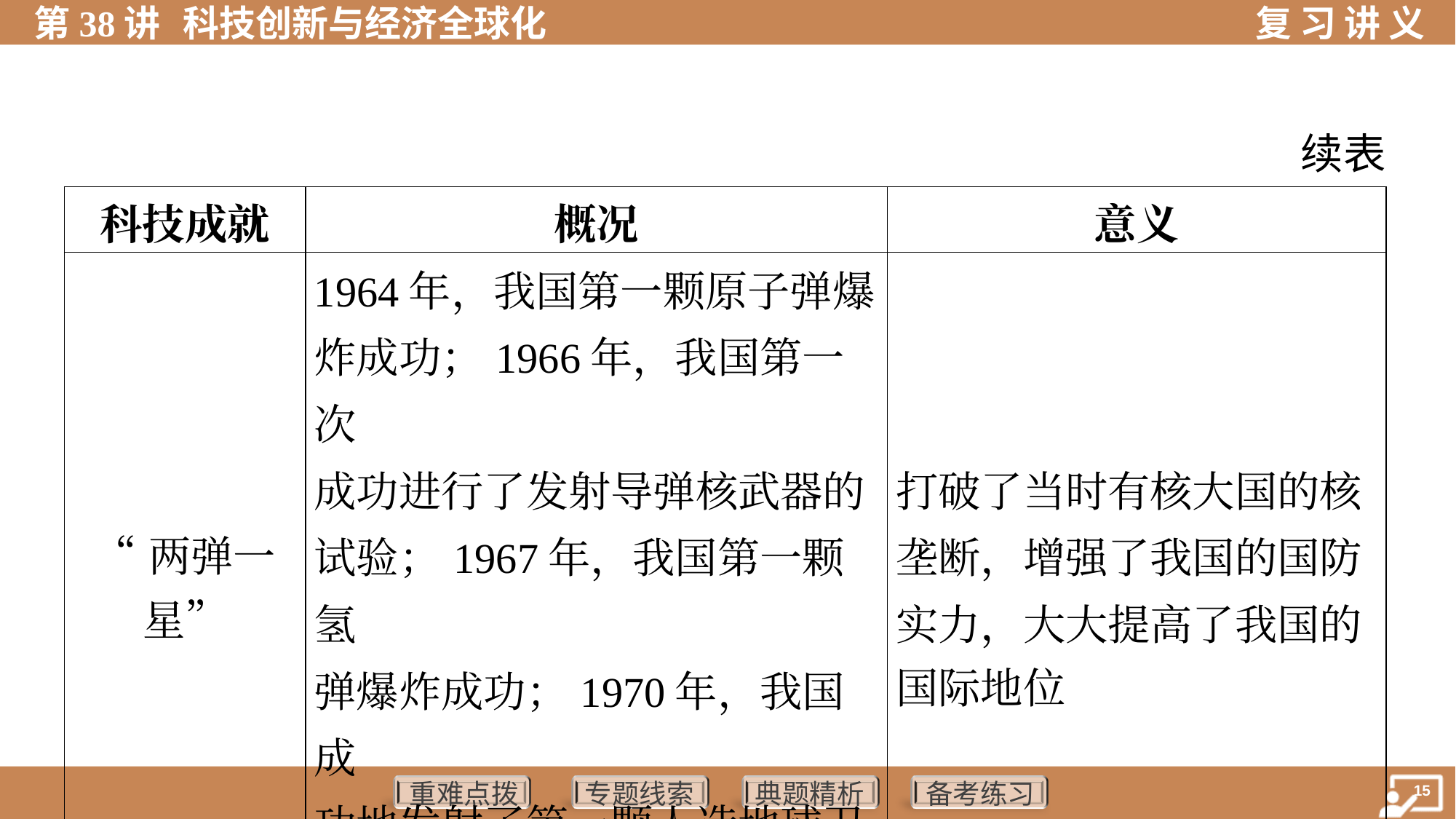

续表
| 科技成就 | 概况 | 意义 |
| --- | --- | --- |
| “两弹一星” | 1964年，我国第一颗原子弹爆 炸成功；1966年，我国第一次 成功进行了发射导弹核武器的 试验；1967年，我国第一颗氢 弹爆炸成功；1970年，我国成 功地发射了第一颗人造地球卫 星——东方红一号 | 打破了当时有核大国的核 垄断，增强了我国的国防 实力，大大提高了我国的 国际地位 |